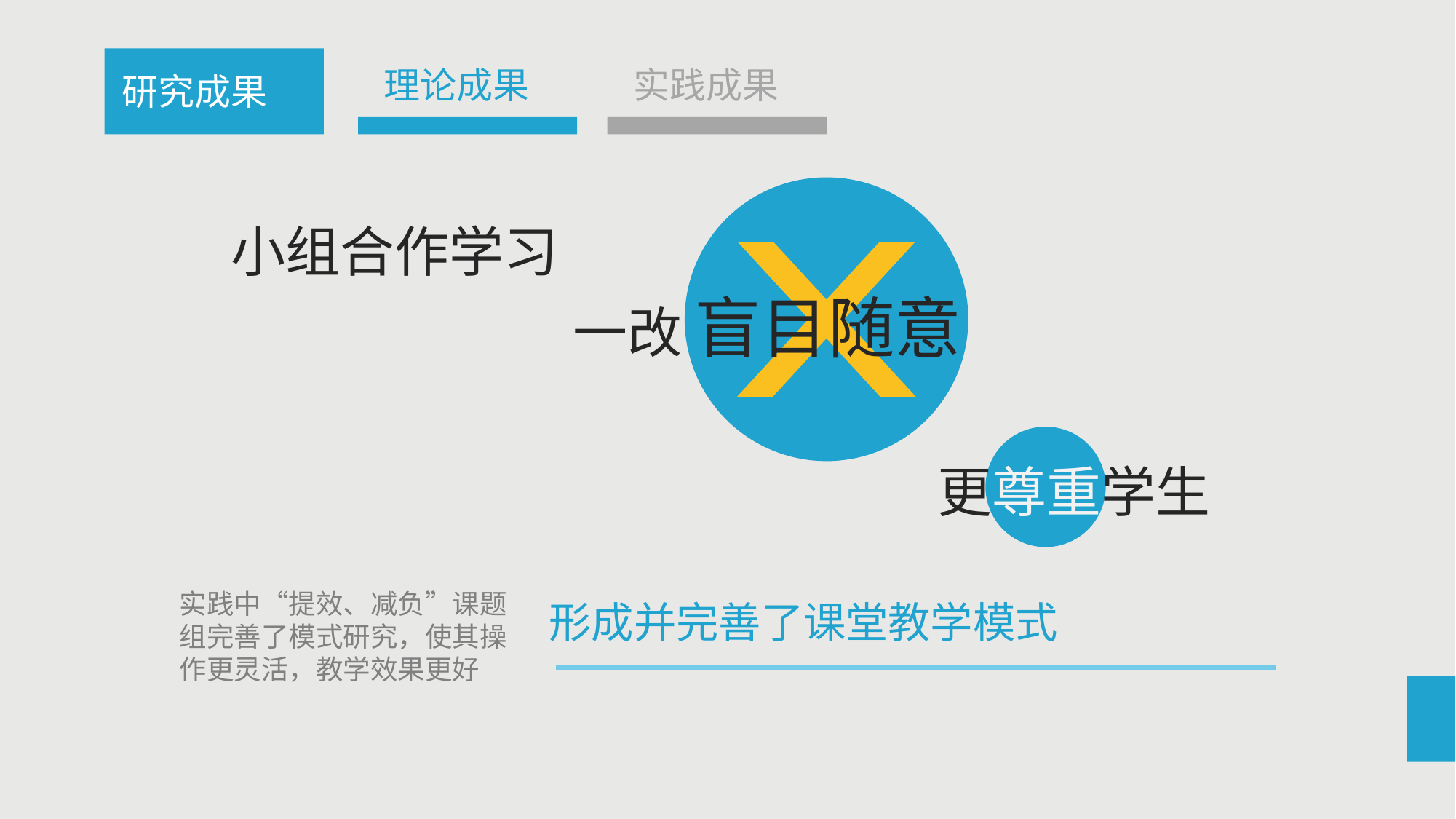

理论成果

实践成果
研究成果

小组合作学习
一改 盲目随意

更尊重学生
实践中“提效、减负”课题组完善了模式研究，使其操作更灵活，教学效果更好
形成并完善了课堂教学模式